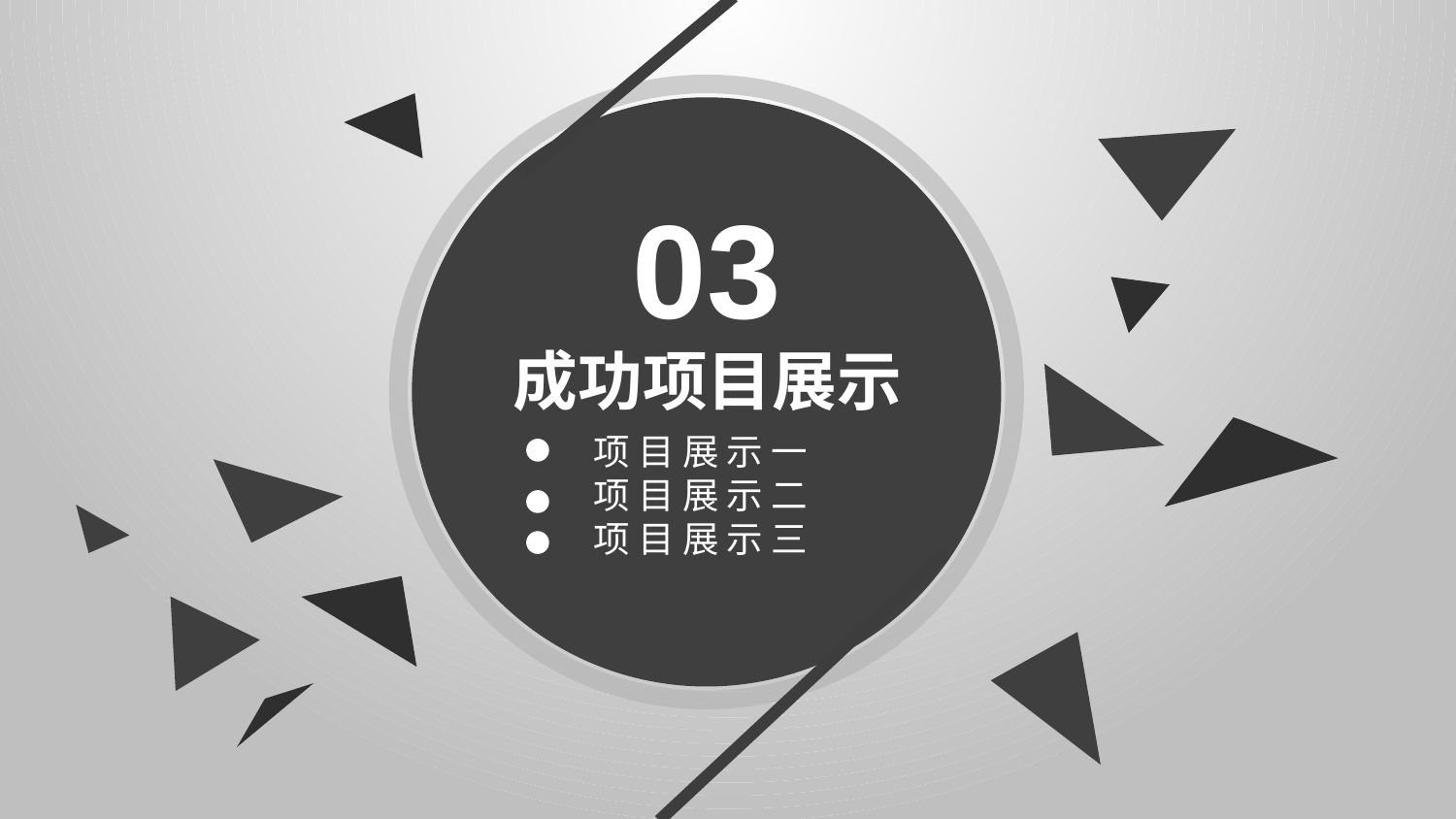

03

成功项目展示

项 目 展 示 一
项 目 展 示 二
项 目 展 示 三